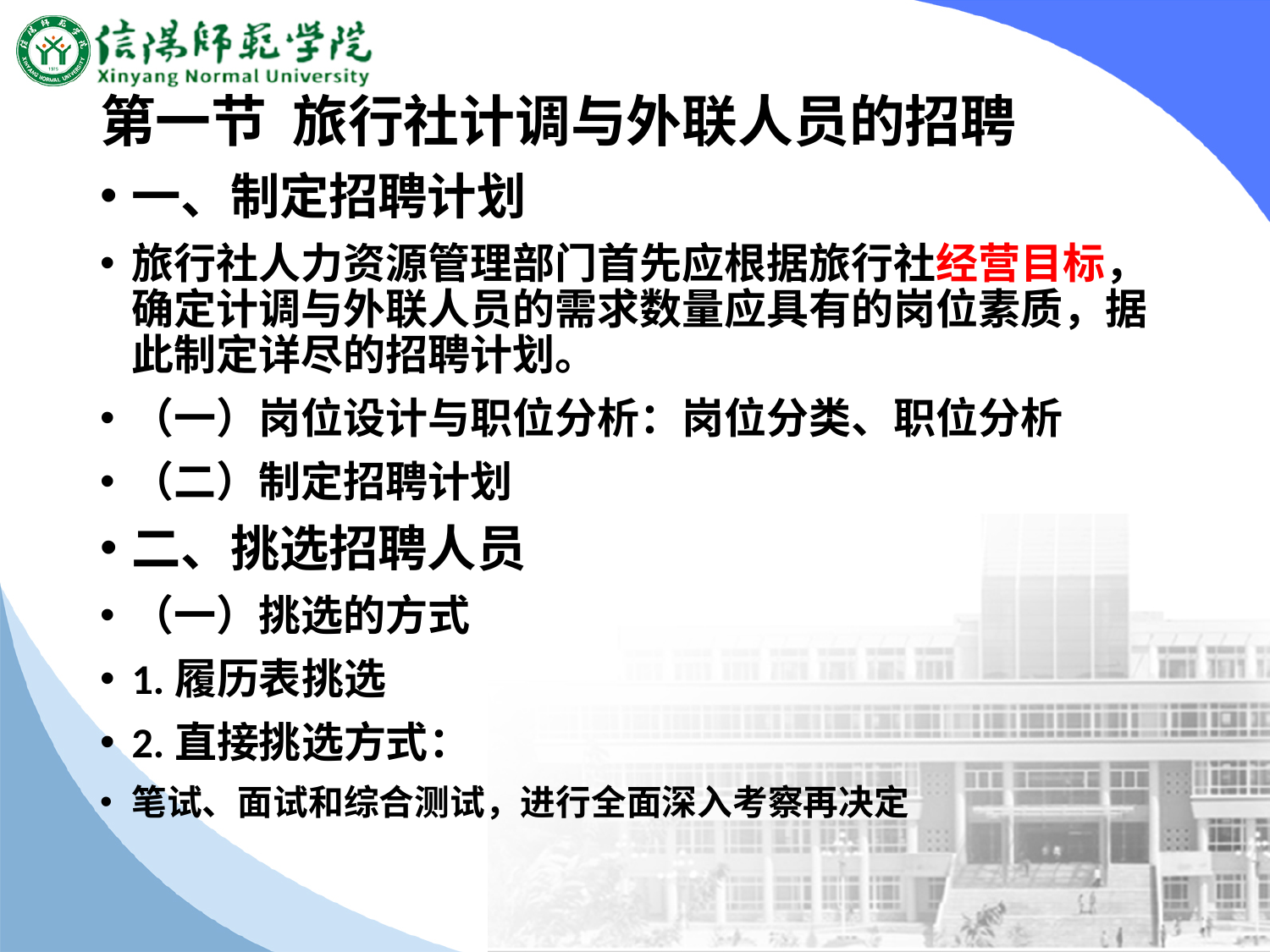

# 第一节  旅行社计调与外联人员的招聘
一、制定招聘计划
旅行社人力资源管理部门首先应根据旅行社经营目标，确定计调与外联人员的需求数量应具有的岗位素质，据此制定详尽的招聘计划。
（一）岗位设计与职位分析：岗位分类、职位分析
（二）制定招聘计划
二、挑选招聘人员
（一）挑选的方式
1.履历表挑选
2.直接挑选方式：
笔试、面试和综合测试，进行全面深入考察再决定